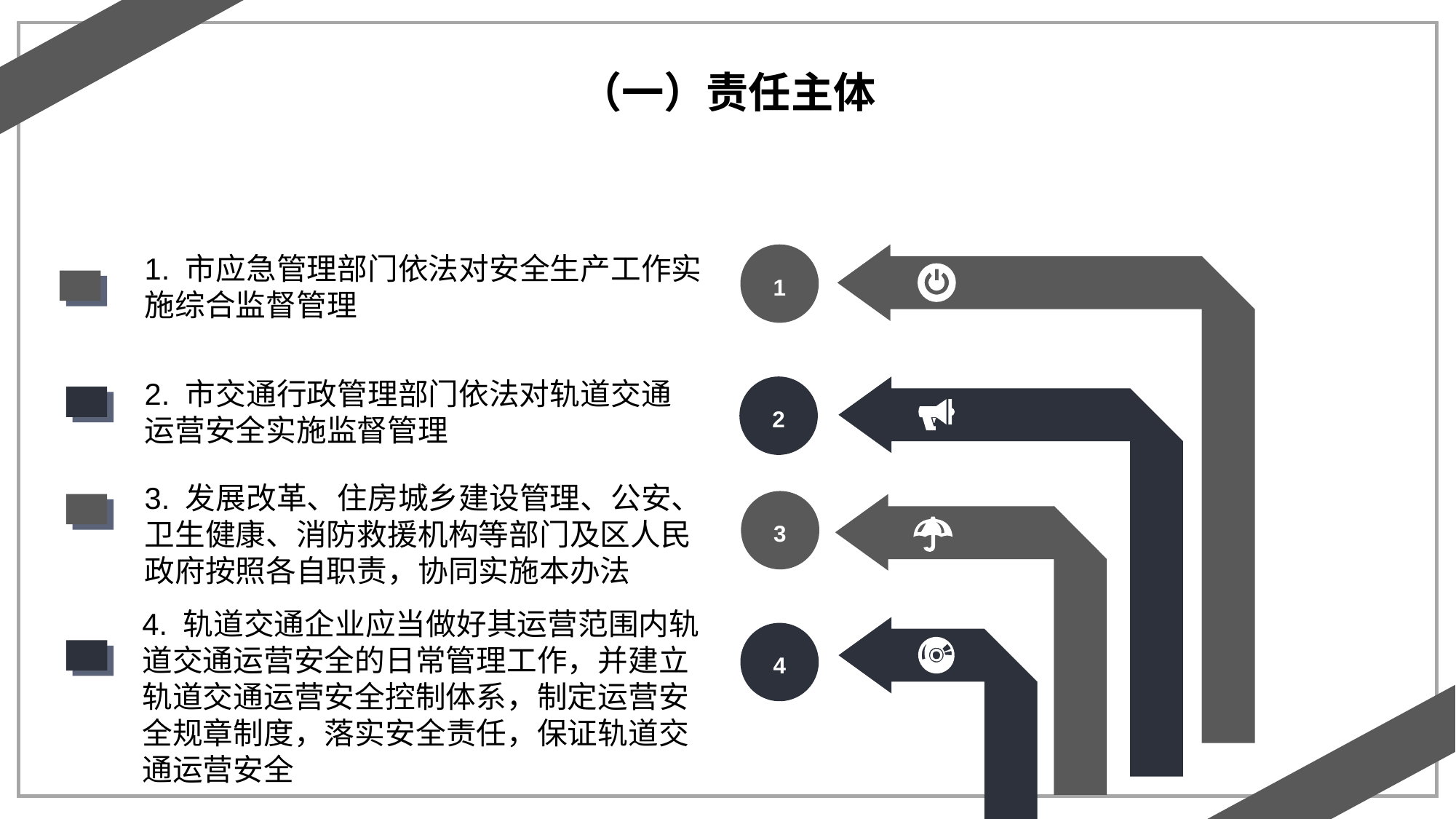

（一）责任主体
1. 市应急管理部门依法对安全生产工作实施综合监督管理

1

2. 市交通行政管理部门依法对轨道交通运营安全实施监督管理

2

3. 发展改革、住房城乡建设管理、公安、卫生健康、消防救援机构等部门及区人民政府按照各自职责，协同实施本办法

3

4. 轨道交通企业应当做好其运营范围内轨道交通运营安全的日常管理工作，并建立轨道交通运营安全控制体系，制定运营安全规章制度，落实安全责任，保证轨道交通运营安全

4